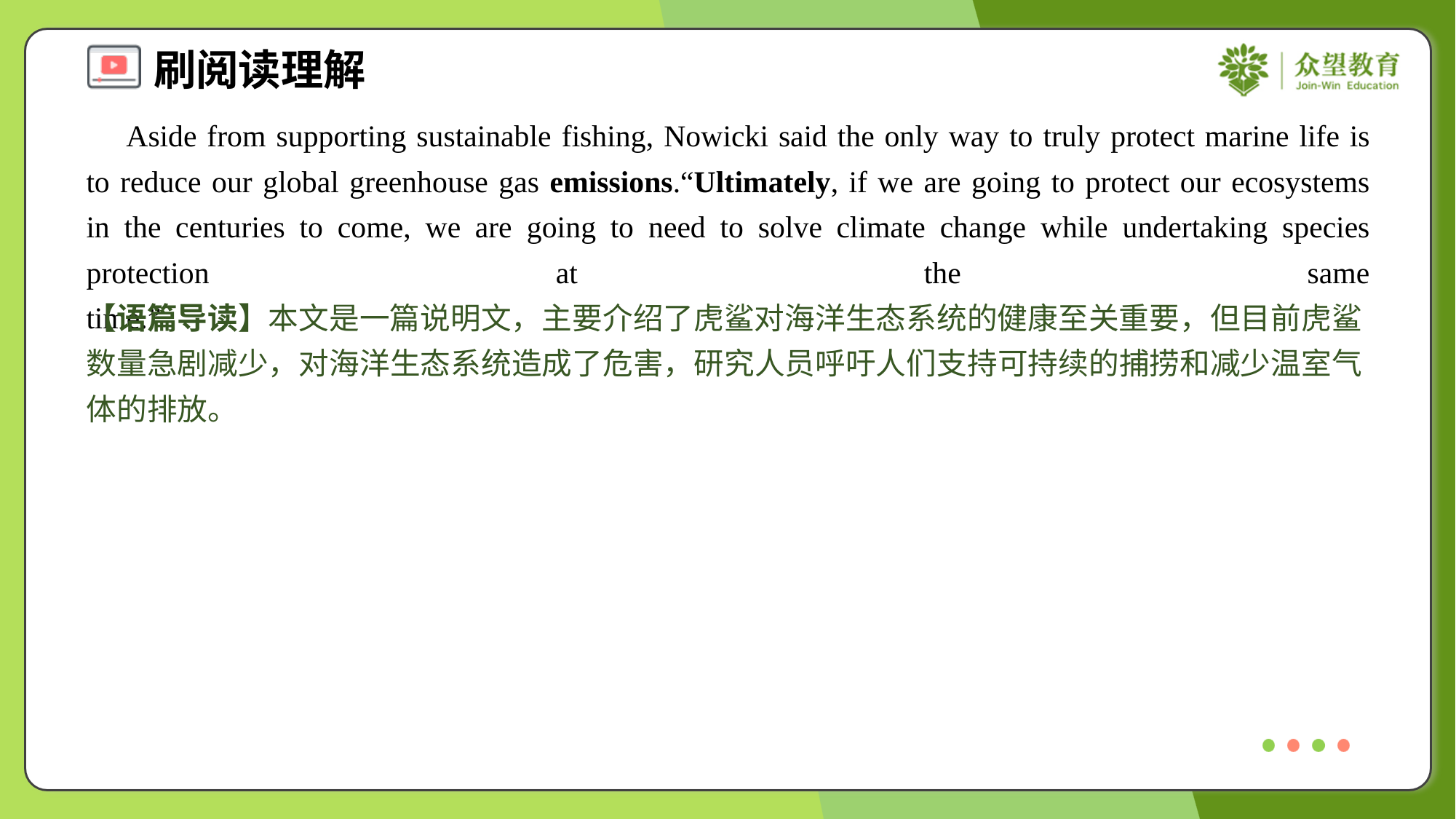

Aside from supporting sustainable fishing, Nowicki said the only way to truly protect marine life is to reduce our global greenhouse gas emissions.“Ultimately, if we are going to protect our ecosystems in the centuries to come, we are going to need to solve climate change while undertaking species protection at the same time.”#7
【语篇导读】本文是一篇说明文，主要介绍了虎鲨对海洋生态系统的健康至关重要，但目前虎鲨数量急剧减少，对海洋生态系统造成了危害，研究人员呼吁人们支持可持续的捕捞和减少温室气体的排放。